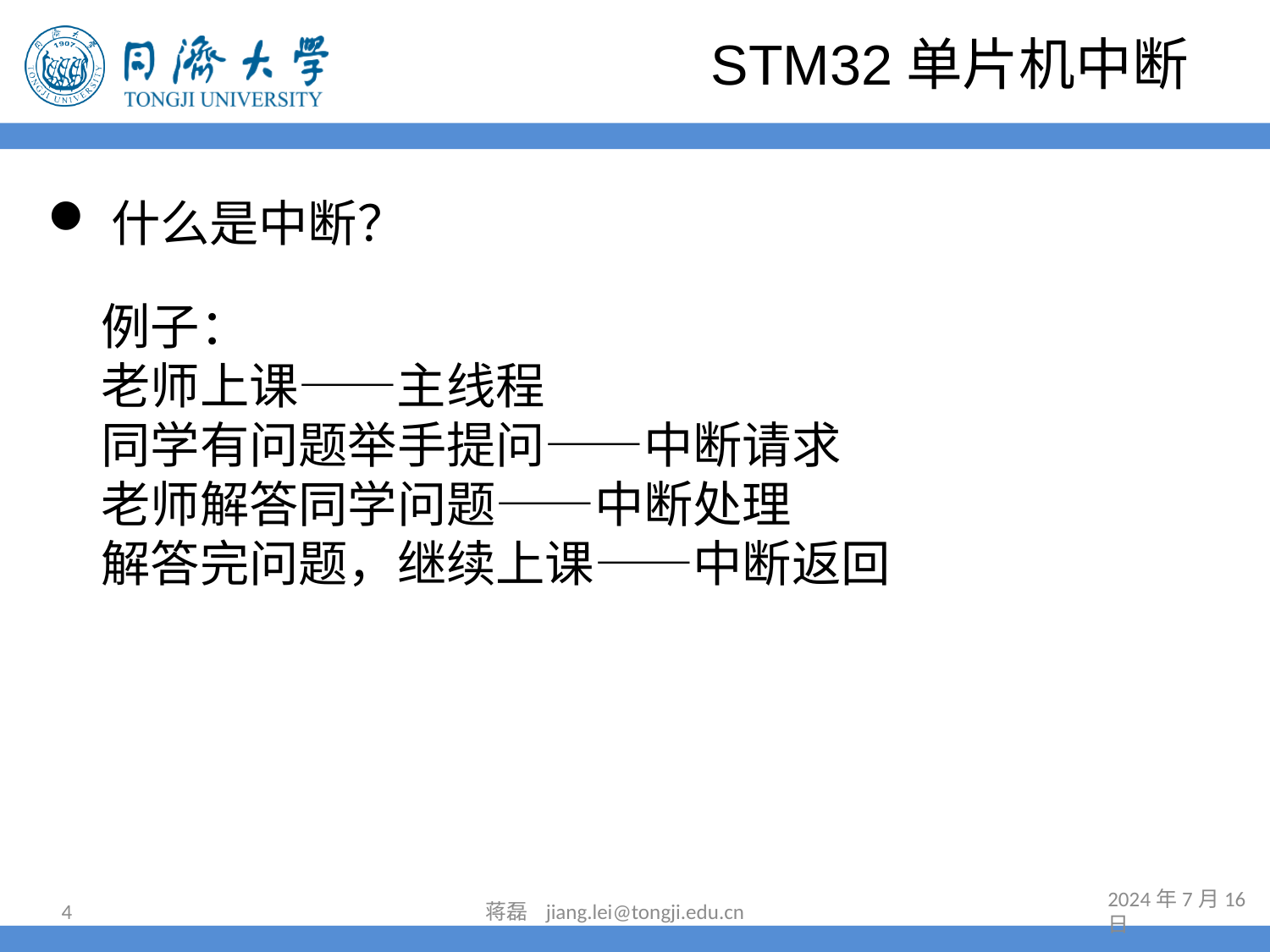

# STM32单片机中断
什么是中断？
例子：
老师上课——主线程
同学有问题举手提问——中断请求
老师解答同学问题——中断处理
解答完问题，继续上课——中断返回
4
蒋磊  jiang.lei@tongji.edu.cn
2024年7月16日